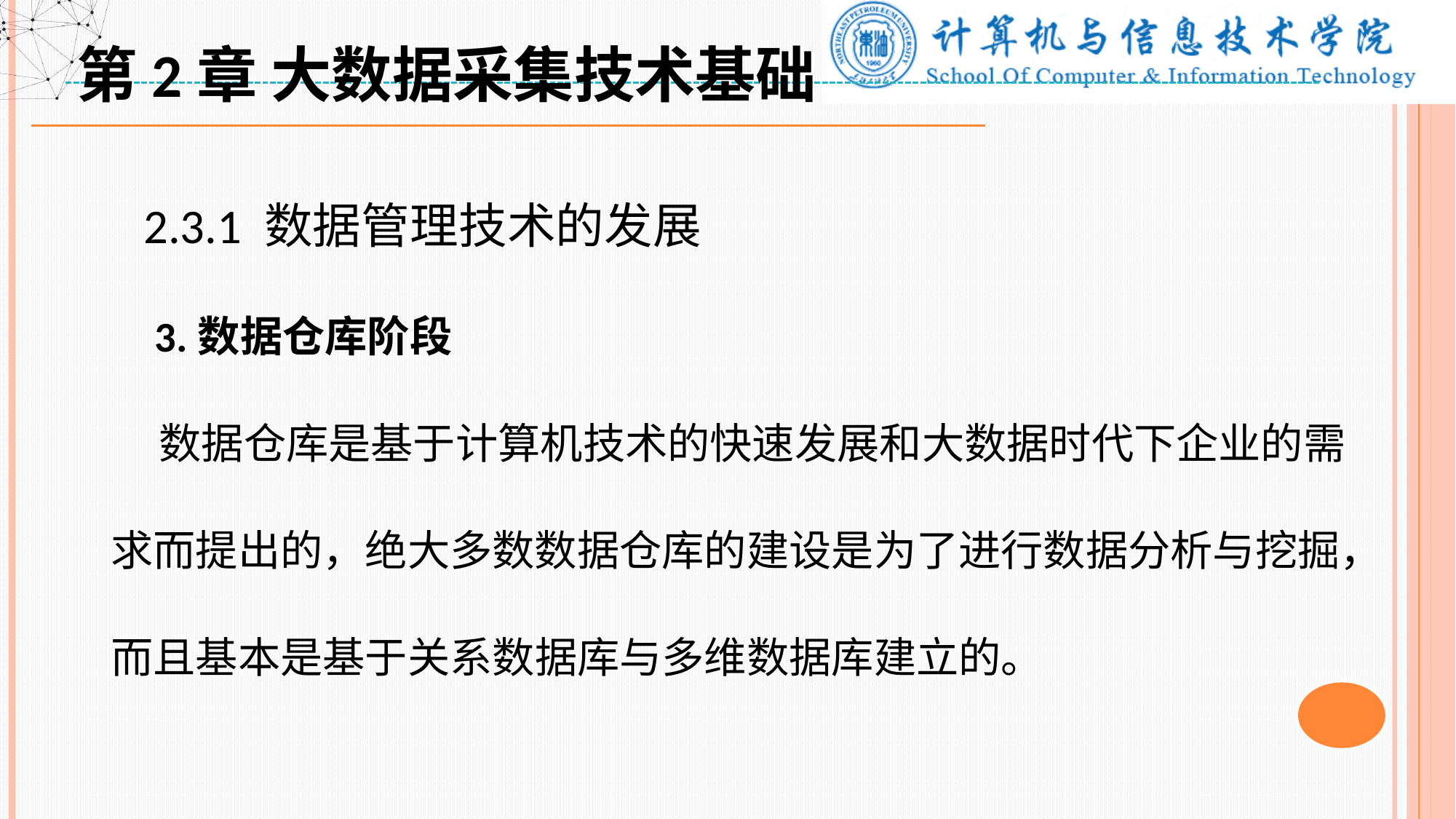

第2章 大数据采集技术基础
    2.3.1 数据管理技术的发展
     3.数据仓库阶段
    数据仓库是基于计算机技术的快速发展和大数据时代下企业的需求而提出的，绝大多数数据仓库的建设是为了进行数据分析与挖掘，而且基本是基于关系数据库与多维数据库建立的。